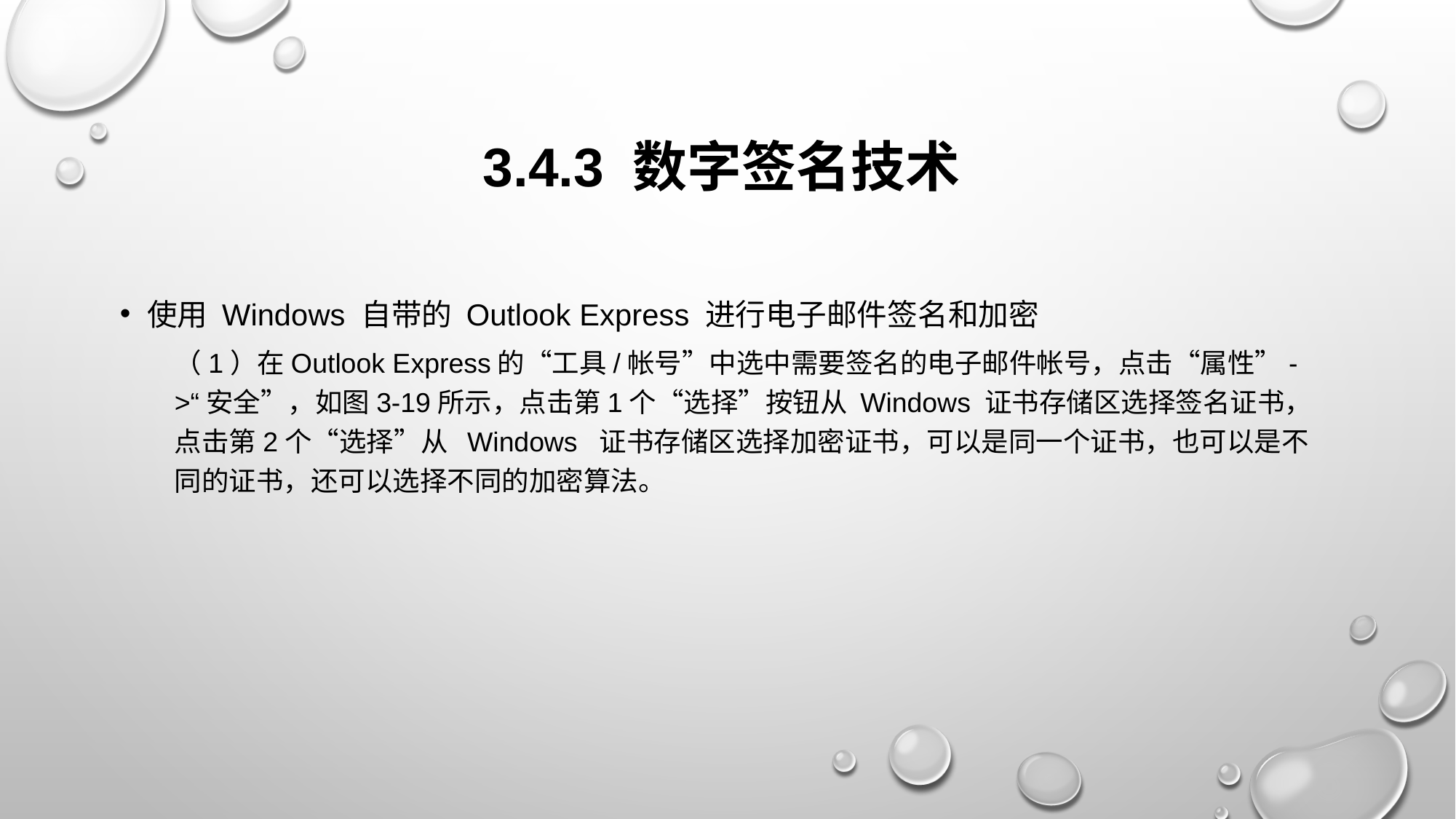

# 3.4.3 数字签名技术
使用 Windows 自带的 Outlook Express 进行电子邮件签名和加密
（1）在Outlook Express的“工具/帐号”中选中需要签名的电子邮件帐号，点击“属性”->“安全”，如图3-19所示，点击第1个“选择”按钮从 Windows 证书存储区选择签名证书，点击第2个“选择”从  Windows  证书存储区选择加密证书，可以是同一个证书，也可以是不同的证书，还可以选择不同的加密算法。